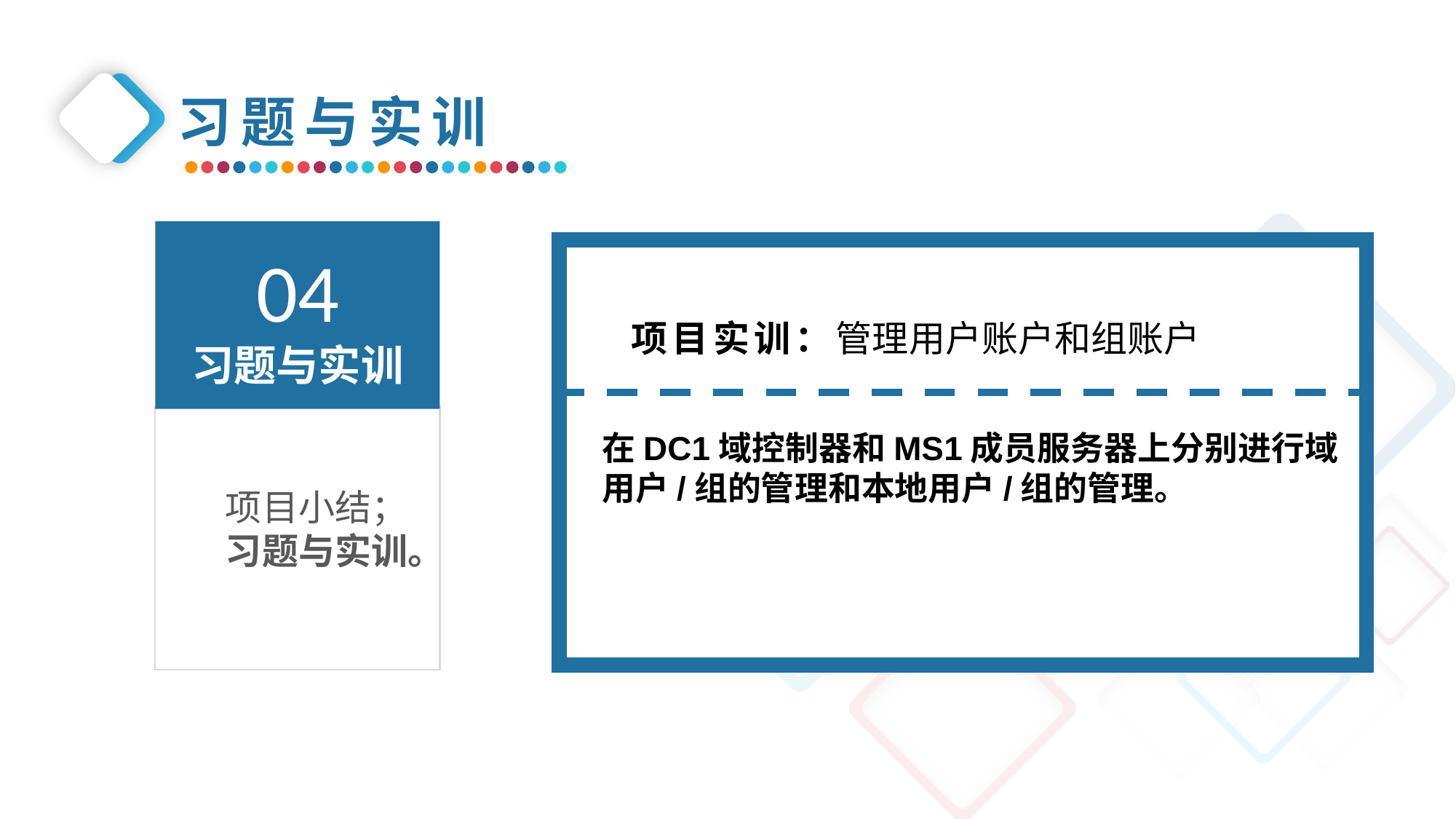

习题与实训

04
习题与实训

项目实训：管理用户账户和组账户

在DC1域控制器和MS1成员服务器上分别进行域用户/组的管理和本地用户/组的管理。
项目小结；
习题与实训。